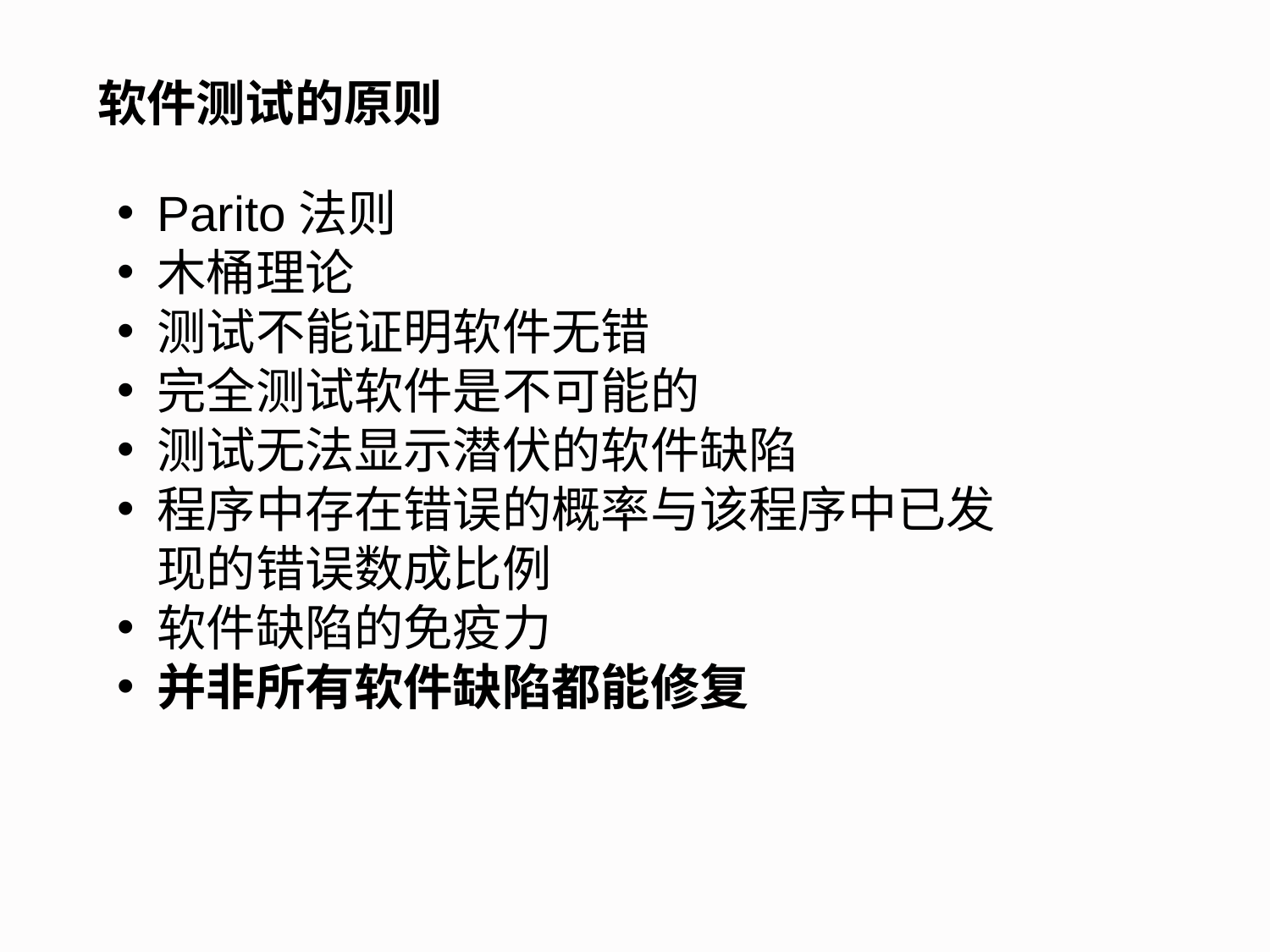

软件测试的原则
Parito法则
木桶理论
测试不能证明软件无错
完全测试软件是不可能的
测试无法显示潜伏的软件缺陷
程序中存在错误的概率与该程序中已发现的错误数成比例
软件缺陷的免疫力
并非所有软件缺陷都能修复